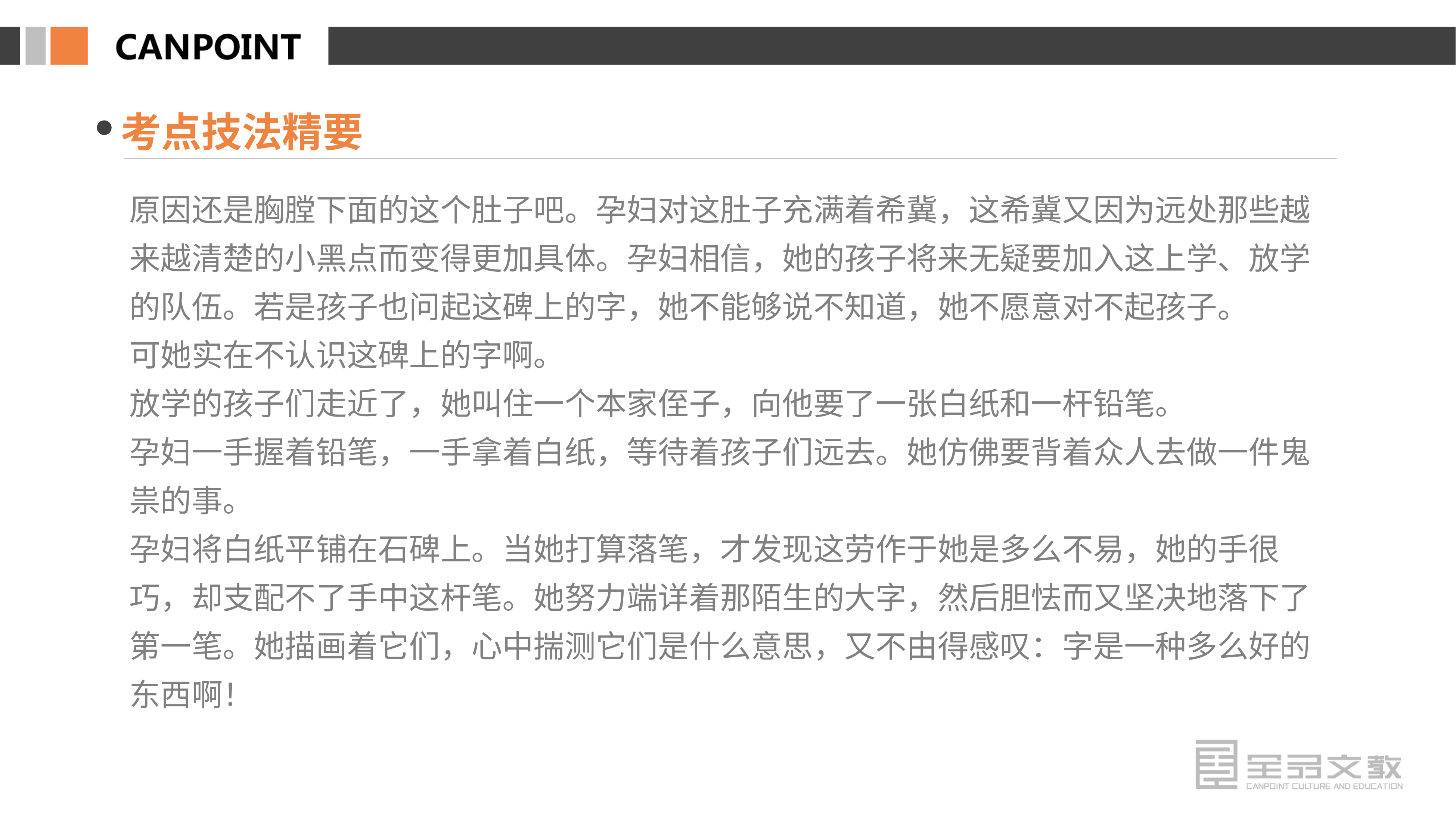

考点技法精要

原因还是胸膛下面的这个肚子吧。孕妇对这肚子充满着希冀，这希冀又因为远处那些越来越清楚的小黑点而变得更加具体。孕妇相信，她的孩子将来无疑要加入这上学、放学的队伍。若是孩子也问起这碑上的字，她不能够说不知道，她不愿意对不起孩子。
可她实在不认识这碑上的字啊。
放学的孩子们走近了，她叫住一个本家侄子，向他要了一张白纸和一杆铅笔。
孕妇一手握着铅笔，一手拿着白纸，等待着孩子们远去。她仿佛要背着众人去做一件鬼祟的事。
孕妇将白纸平铺在石碑上。当她打算落笔，才发现这劳作于她是多么不易，她的手很巧，却支配不了手中这杆笔。她努力端详着那陌生的大字，然后胆怯而又坚决地落下了第一笔。她描画着它们，心中揣测它们是什么意思，又不由得感叹：字是一种多么好的东西啊！